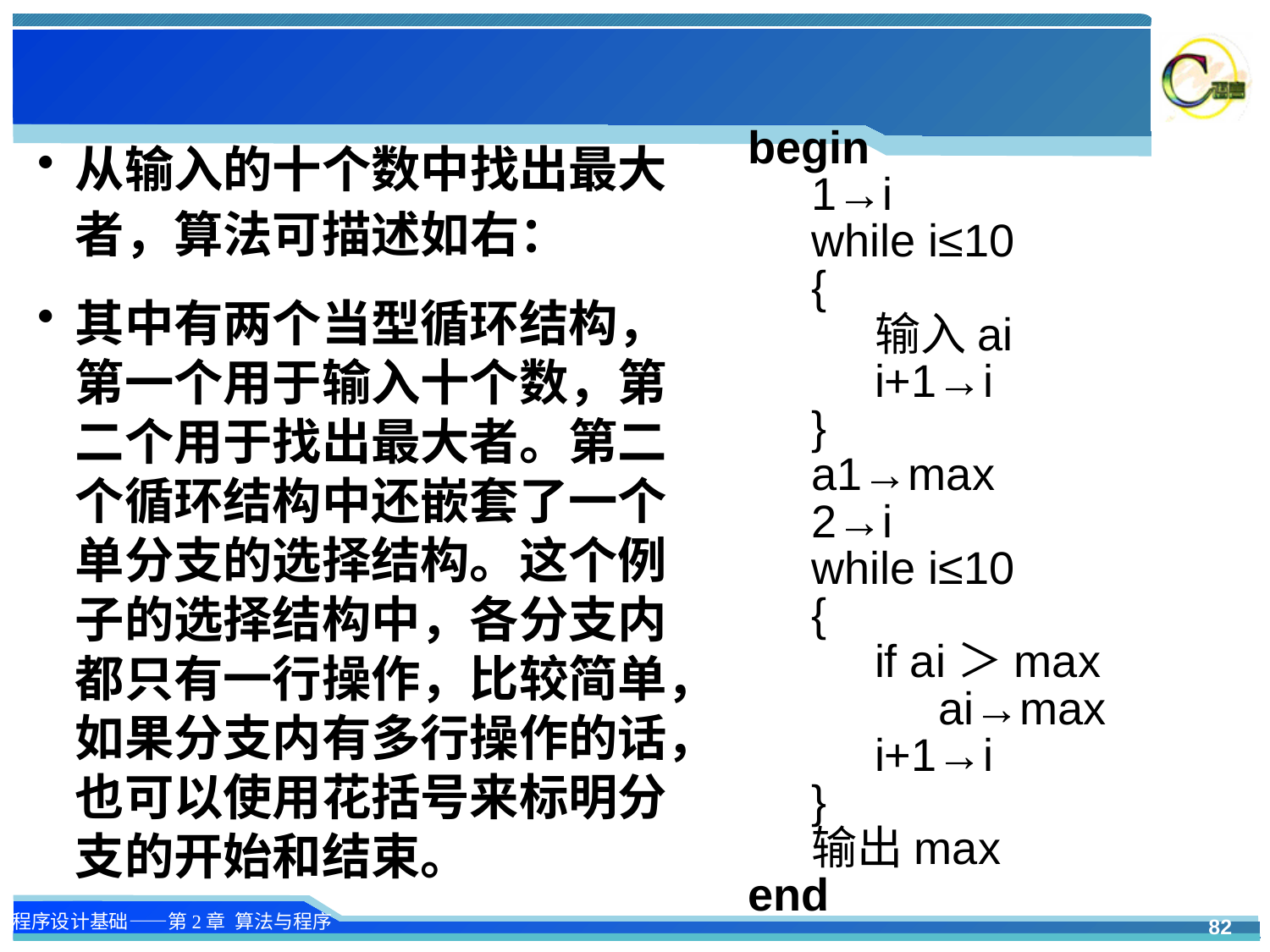

begin
1→i
while i≤10
{
输入ai
i+1→i
}
a1→max
2→i
while i≤10
{
if ai＞max
ai→max
i+1→i
}
输出max
end
从输入的十个数中找出最大者，算法可描述如右：

其中有两个当型循环结构，第一个用于输入十个数，第二个用于找出最大者。第二个循环结构中还嵌套了一个单分支的选择结构。这个例子的选择结构中，各分支内都只有一行操作，比较简单，如果分支内有多行操作的话，也可以使用花括号来标明分支的开始和结束。
82